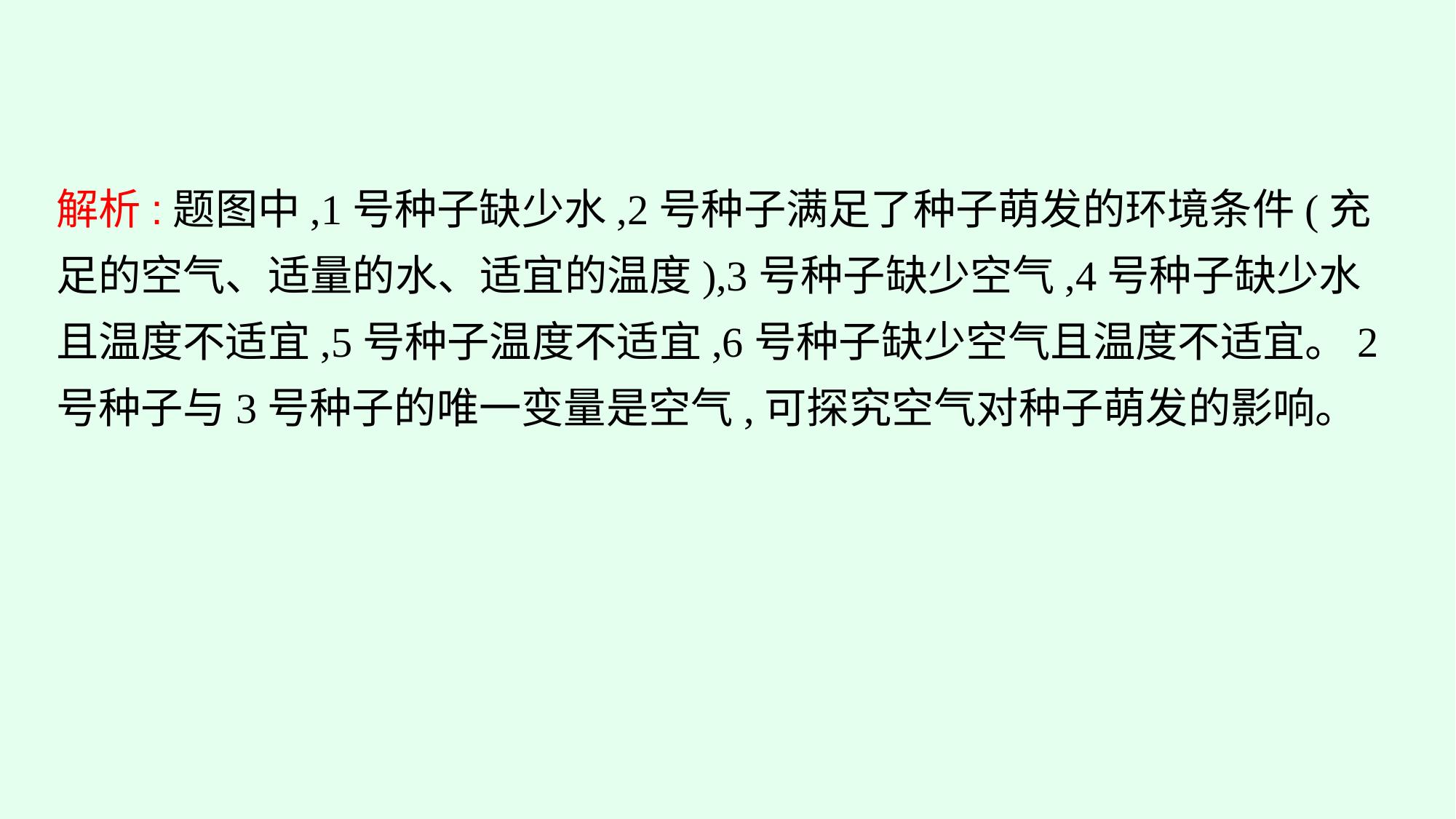

解析:题图中,1号种子缺少水,2号种子满足了种子萌发的环境条件(充足的空气、适量的水、适宜的温度),3号种子缺少空气,4号种子缺少水且温度不适宜,5号种子温度不适宜,6号种子缺少空气且温度不适宜。2号种子与3号种子的唯一变量是空气,可探究空气对种子萌发的影响。